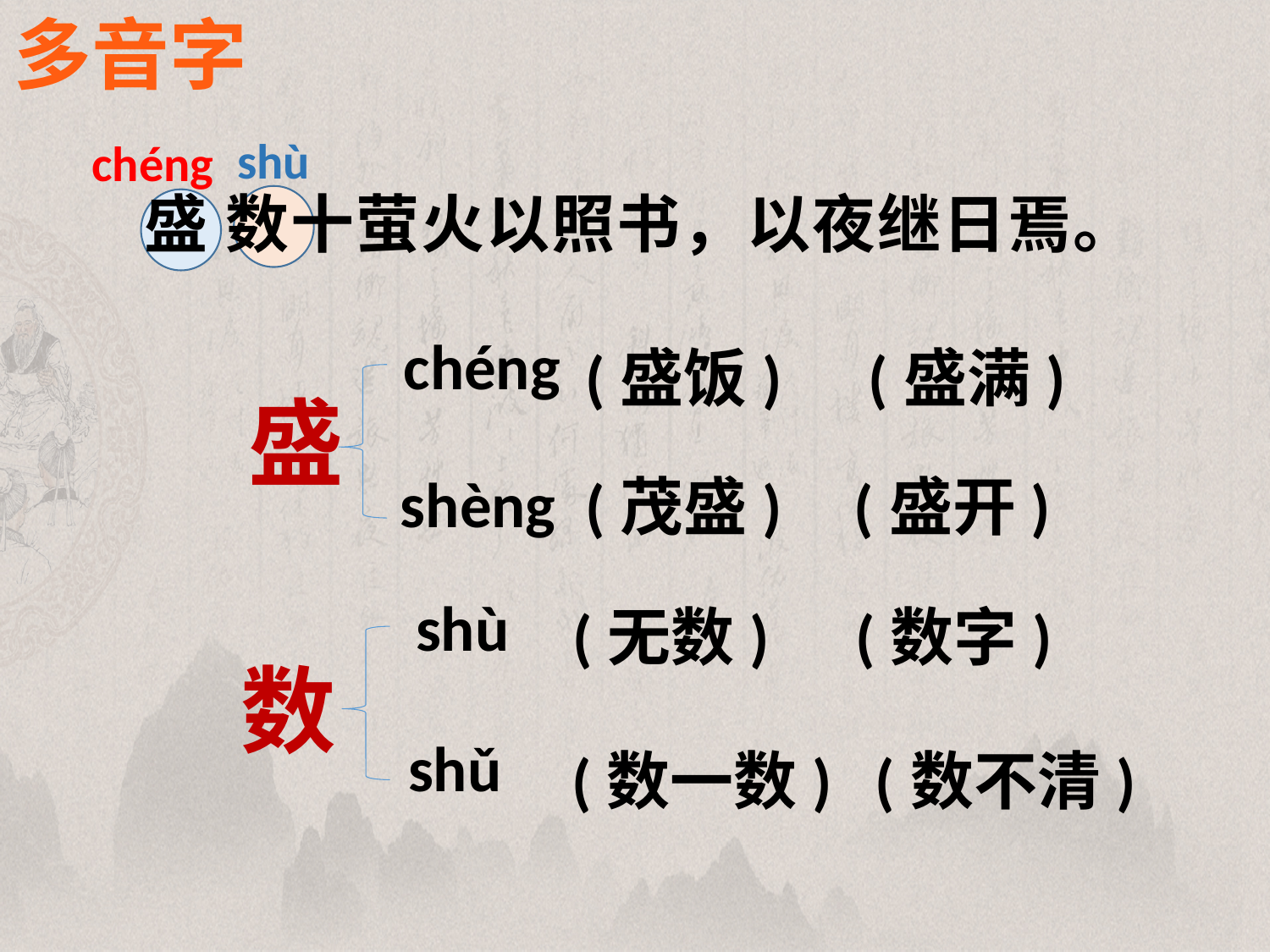

多音字
shù
chéng
盛 数十萤火以照书，以夜继日焉。

chéng

shèng
盛
(盛饭)      (盛满)
(茂盛)     (盛开)
shù
shǔ

数
(无数)      (数字)
(数一数)   (数不清)